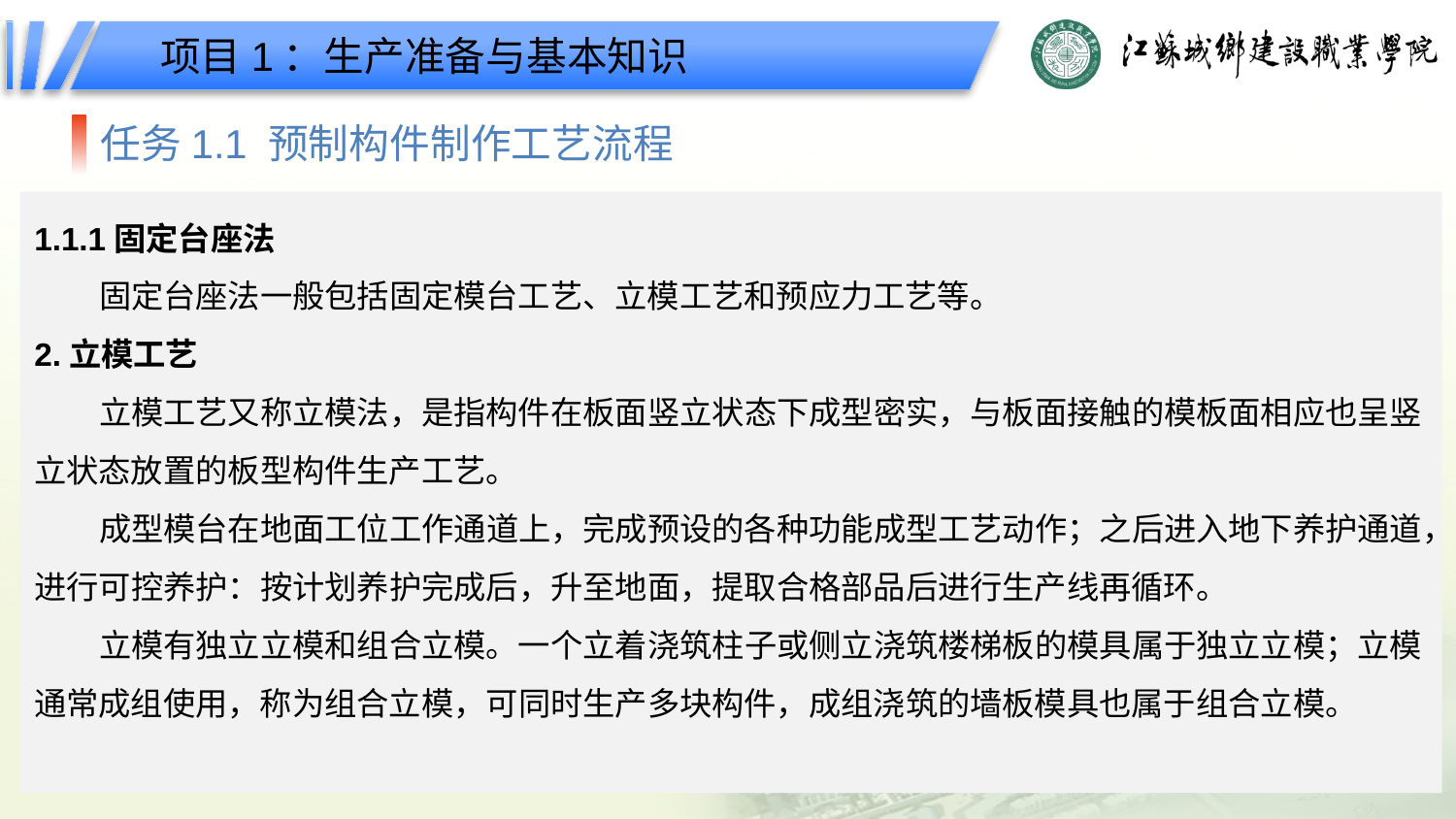

项目1：生产准备与基本知识
任务1.1 预制构件制作工艺流程

1.1.1固定台座法
固定台座法一般包括固定模台工艺、立模工艺和预应力工艺等。
2.立模工艺
立模工艺又称立模法，是指构件在板面竖立状态下成型密实，与板面接触的模板面相应也呈竖立状态放置的板型构件生产工艺。
成型模台在地面工位工作通道上，完成预设的各种功能成型工艺动作；之后进入地下养护通道，进行可控养护：按计划养护完成后，升至地面，提取合格部品后进行生产线再循环。
立模有独立立模和组合立模。一个立着浇筑柱子或侧立浇筑楼梯板的模具属于独立立模；立模通常成组使用，称为组合立模，可同时生产多块构件，成组浇筑的墙板模具也属于组合立模。